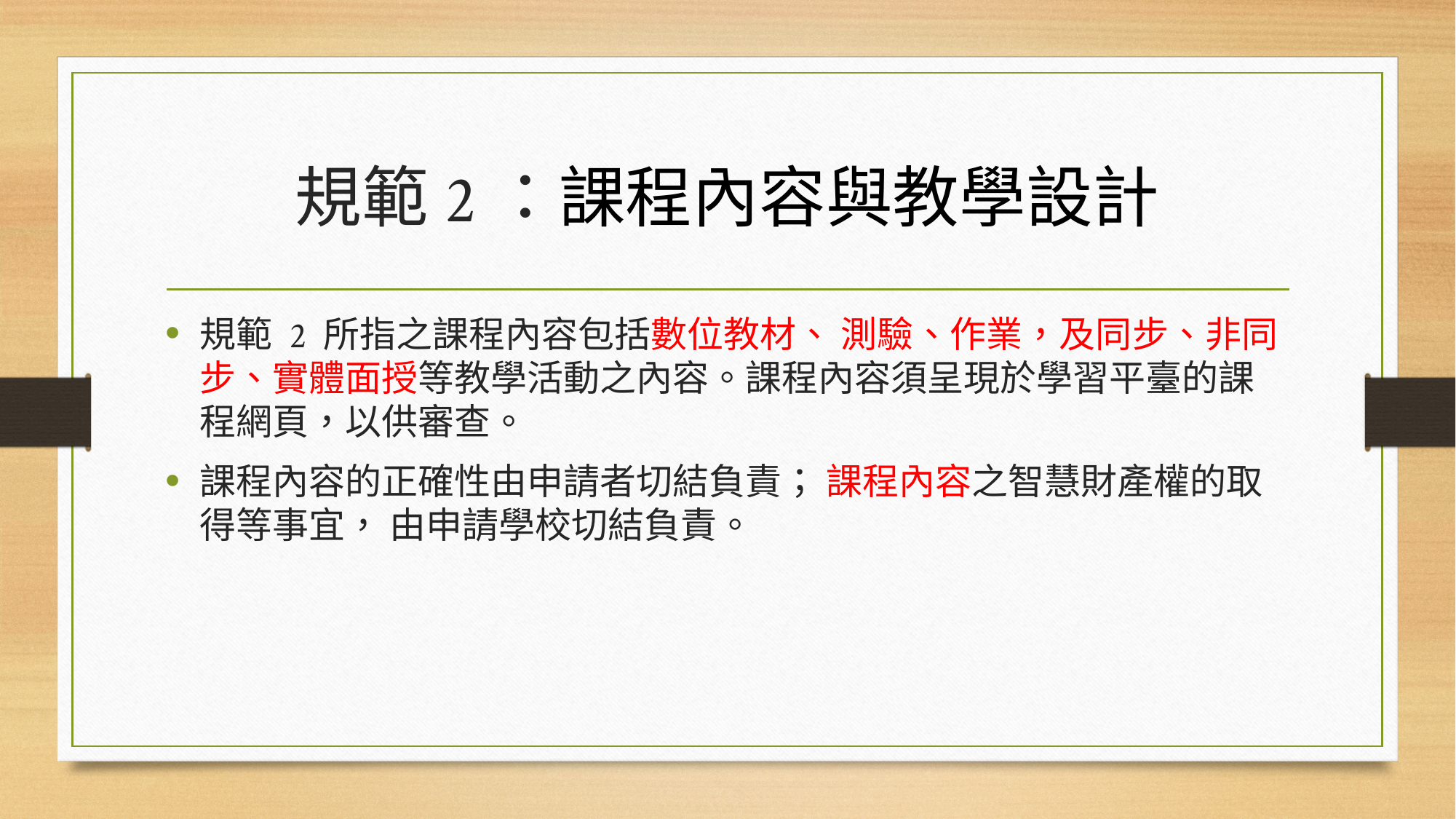

# 規範2：課程內容與教學設計
規範 2 所指之課程內容包括數位教材、 測驗、作業，及同步、非同步、實體面授等教學活動之內容。課程內容須呈現於學習平臺的課程網頁，以供審查。
課程內容的正確性由申請者切結負責； 課程內容之智慧財產權的取得等事宜， 由申請學校切結負責。